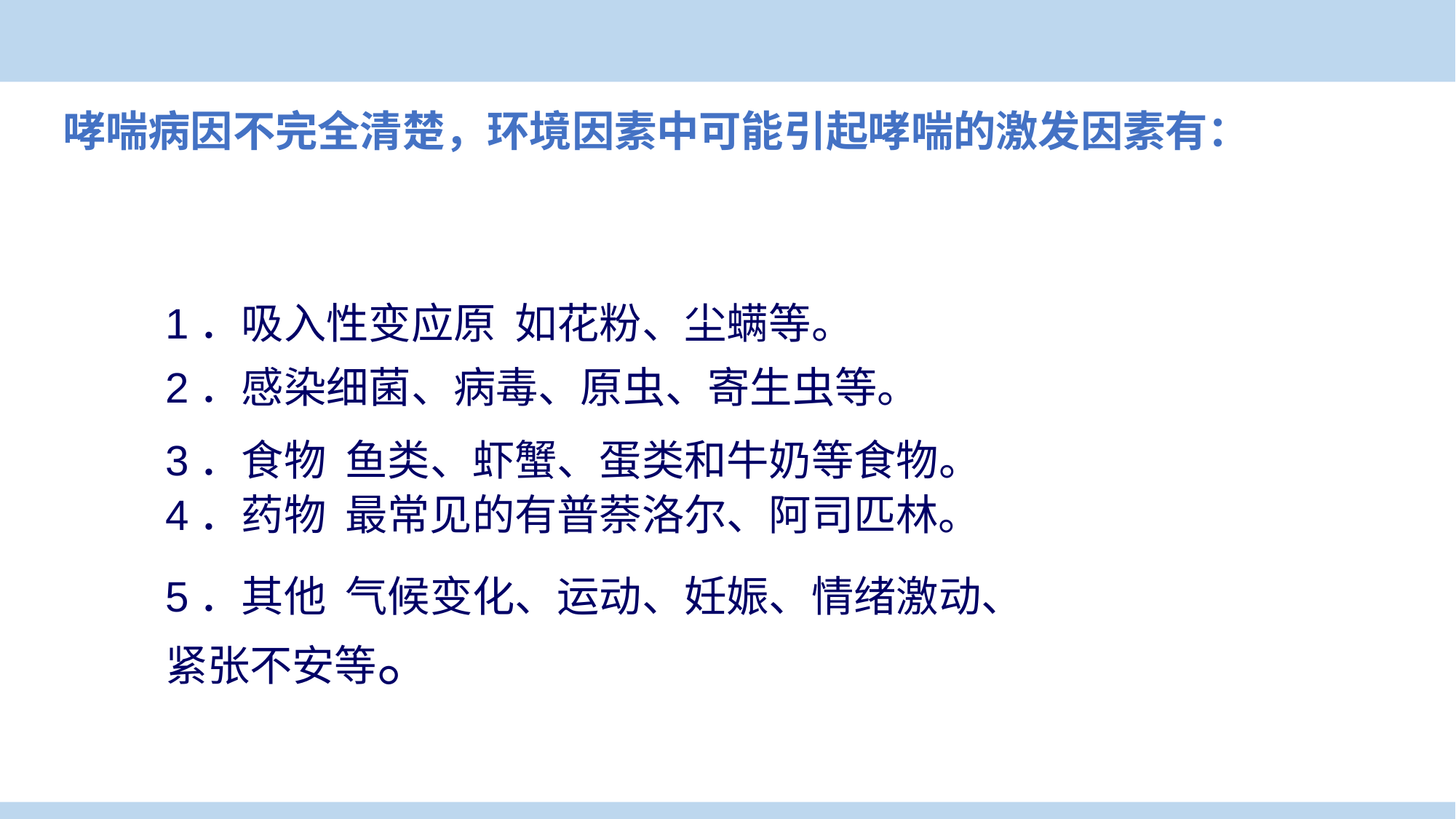

哮喘病因不完全清楚，环境因素中可能引起哮喘的激发因素有：

1．吸入性变应原  如花粉、尘螨等。
2．感染细菌、病毒、原虫、寄生虫等。
3．食物  鱼类、虾蟹、蛋类和牛奶等食物。
4．药物  最常见的有普萘洛尔、阿司匹林。
5．其他  气候变化、运动、妊娠、情绪激动、紧张不安等。